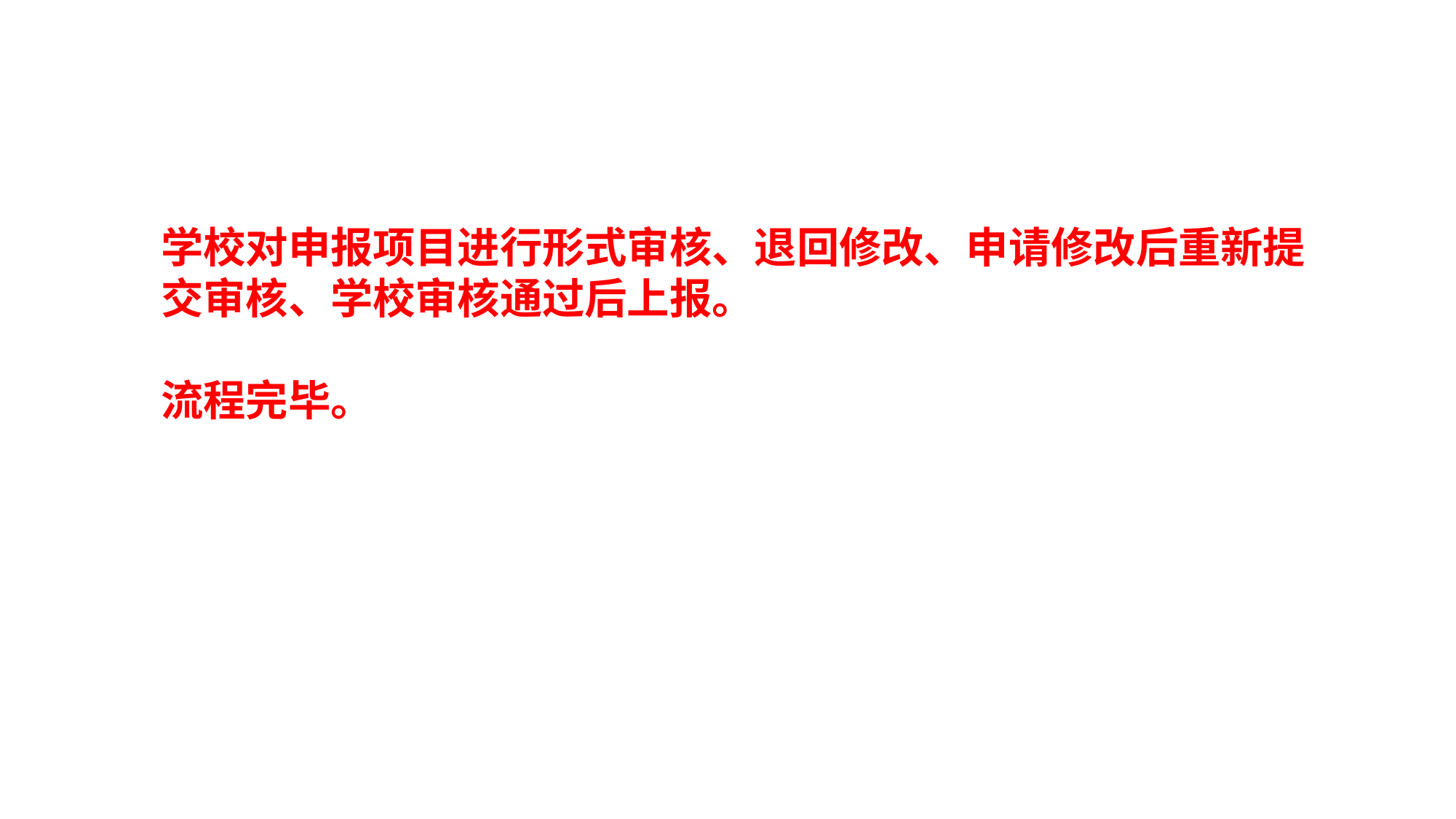

学校对申报项目进行形式审核、退回修改、申请修改后重新提交审核、学校审核通过后上报。

流程完毕。